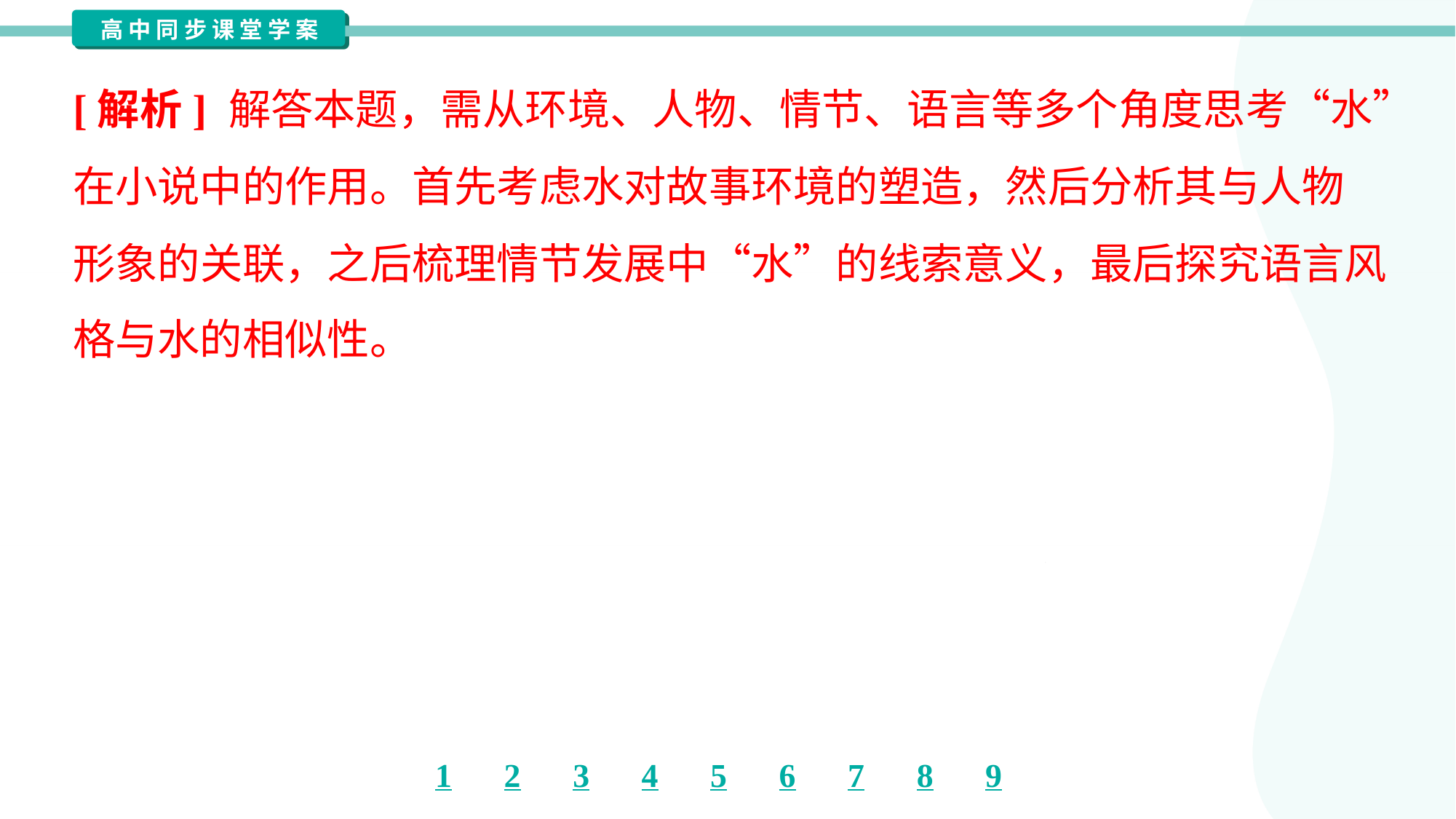

[解析] 解答本题，需从环境、人物、情节、语言等多个角度思考“水”
在小说中的作用。首先考虑水对故事环境的塑造，然后分析其与人物
形象的关联，之后梳理情节发展中“水”的线索意义，最后探究语言风
格与水的相似性。